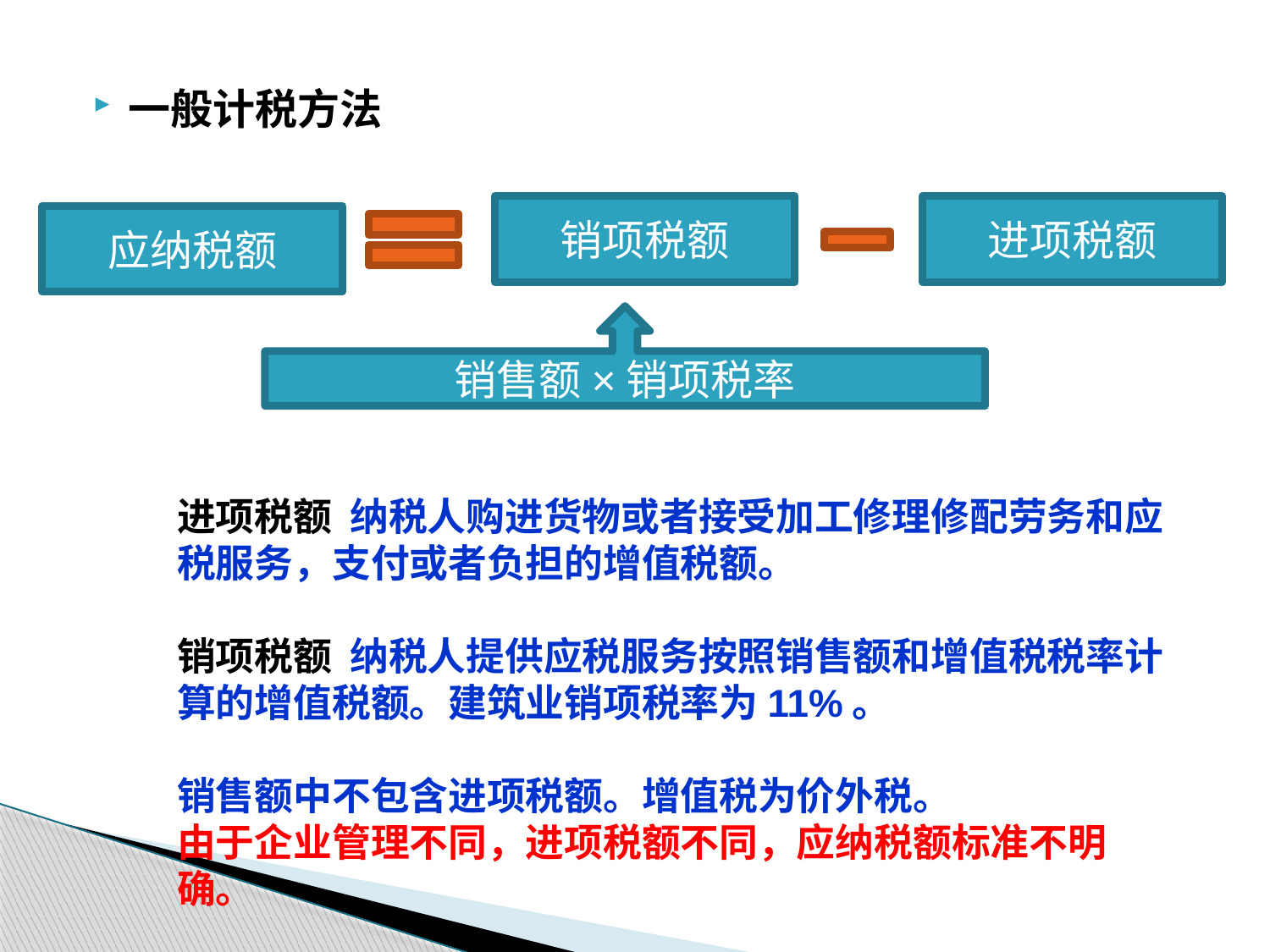

一般计税方法

销项税额
进项税额
应纳税额

销售额×销项税率
进项税额  纳税人购进货物或者接受加工修理修配劳务和应税服务，支付或者负担的增值税额。

销项税额  纳税人提供应税服务按照销售额和增值税税率计算的增值税额。建筑业销项税率为11%。

销售额中不包含进项税额。增值税为价外税。
由于企业管理不同，进项税额不同，应纳税额标准不明确。